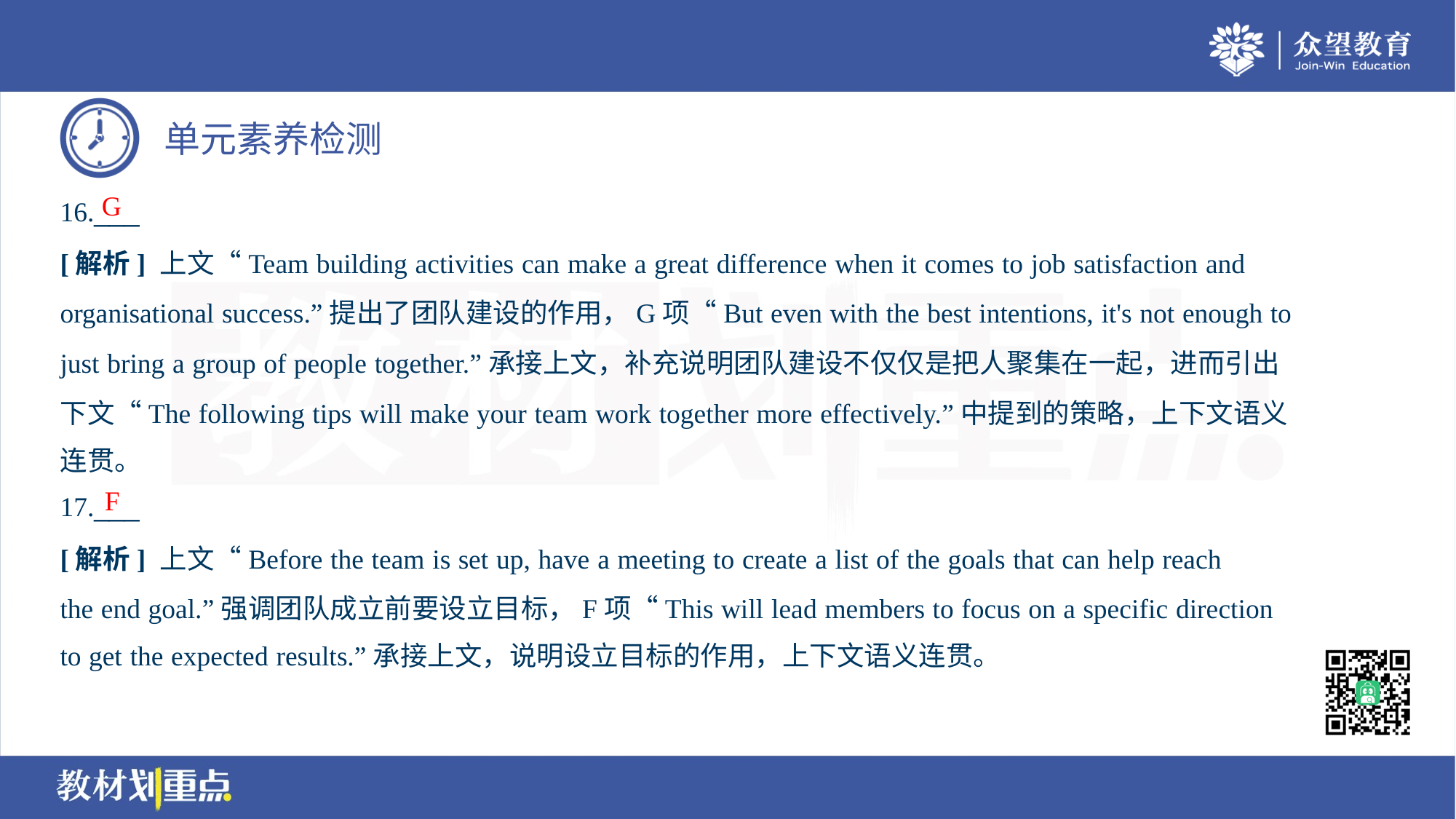

G
16.___
[解析] 上文“Team building activities can make a great difference when it comes to job satisfaction and
organisational success.”提出了团队建设的作用，G项“But even with the best intentions, it's not enough to
just bring a group of people together.”承接上文，补充说明团队建设不仅仅是把人聚集在一起，进而引出
下文“The following tips will make your team work together more effectively.”中提到的策略，上下文语义
连贯。
F
17.___
[解析] 上文“Before the team is set up, have a meeting to create a list of the goals that can help reach
the end goal.”强调团队成立前要设立目标，F项“This will lead members to focus on a specific direction
to get the expected results.”承接上文，说明设立目标的作用，上下文语义连贯。